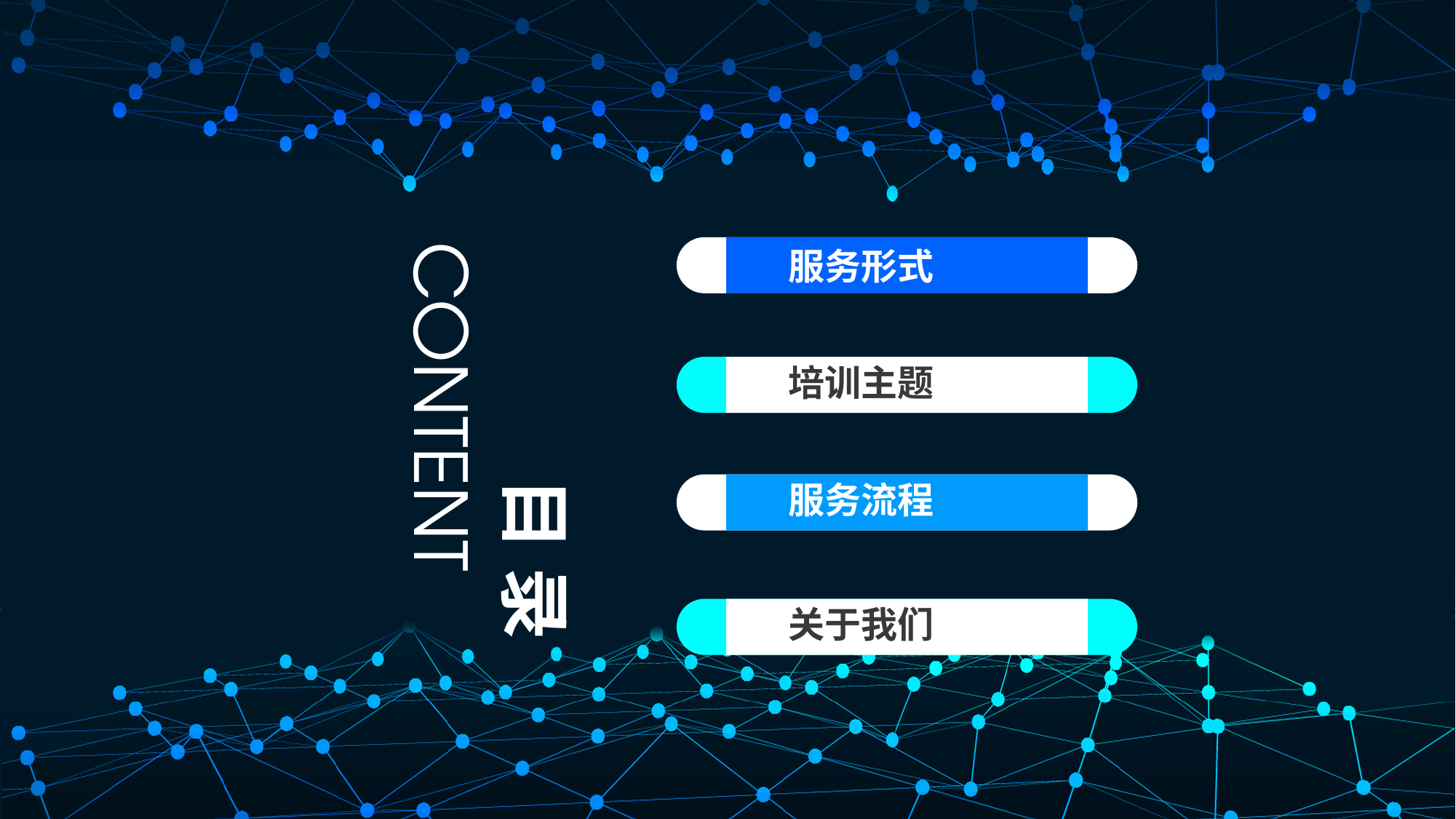

CONTENT

服务形式

服务流程

培训主题

关于我们
目 录